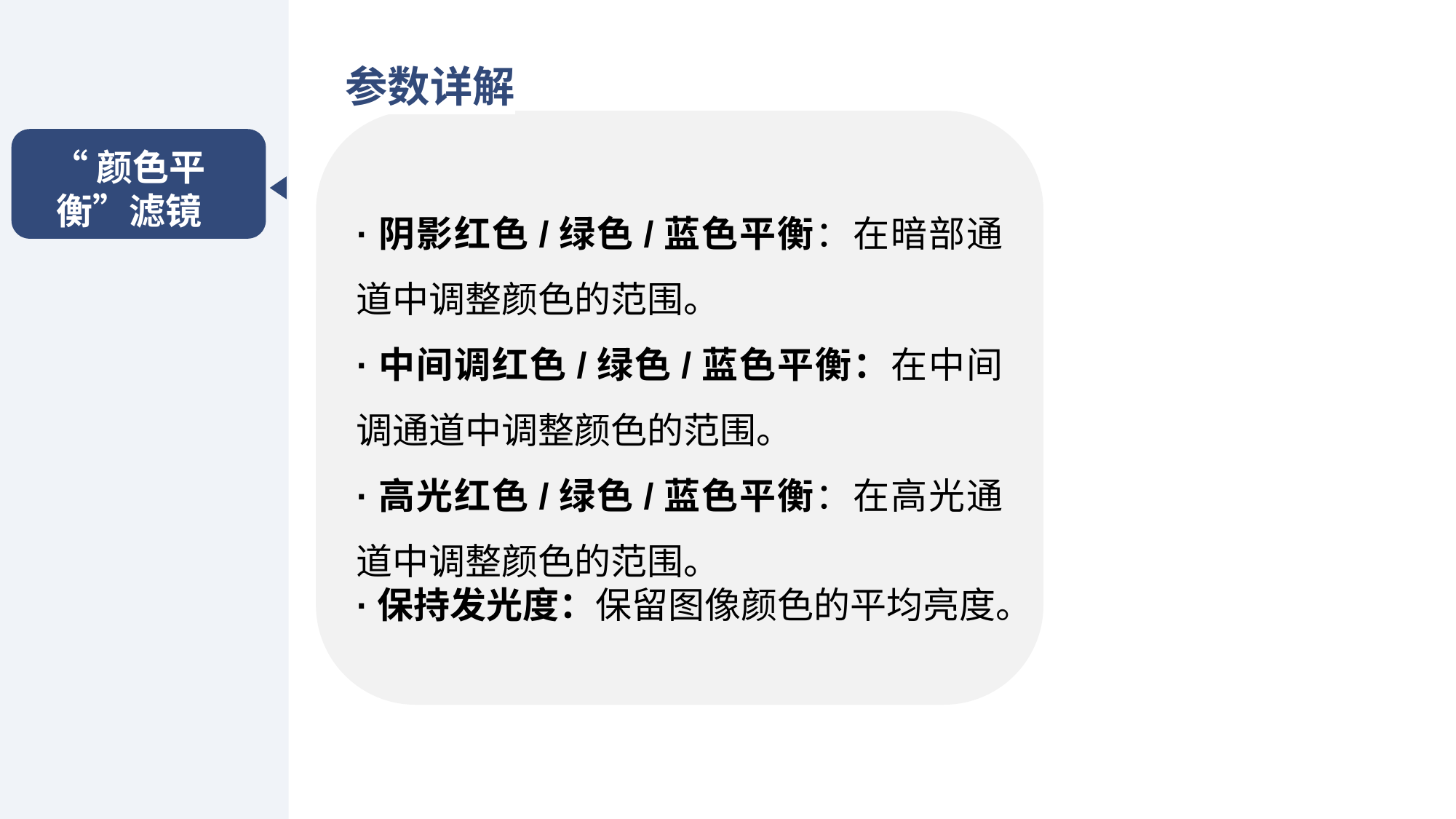

参数详解
·阴影红色/绿色/蓝色平衡：在暗部通道中调整颜色的范围。
·中间调红色/绿色/蓝色平衡：在中间调通道中调整颜色的范围。
·高光红色/绿色/蓝色平衡：在高光通道中调整颜色的范围。
·保持发光度：保留图像颜色的平均亮度。

“颜色平衡”滤镜